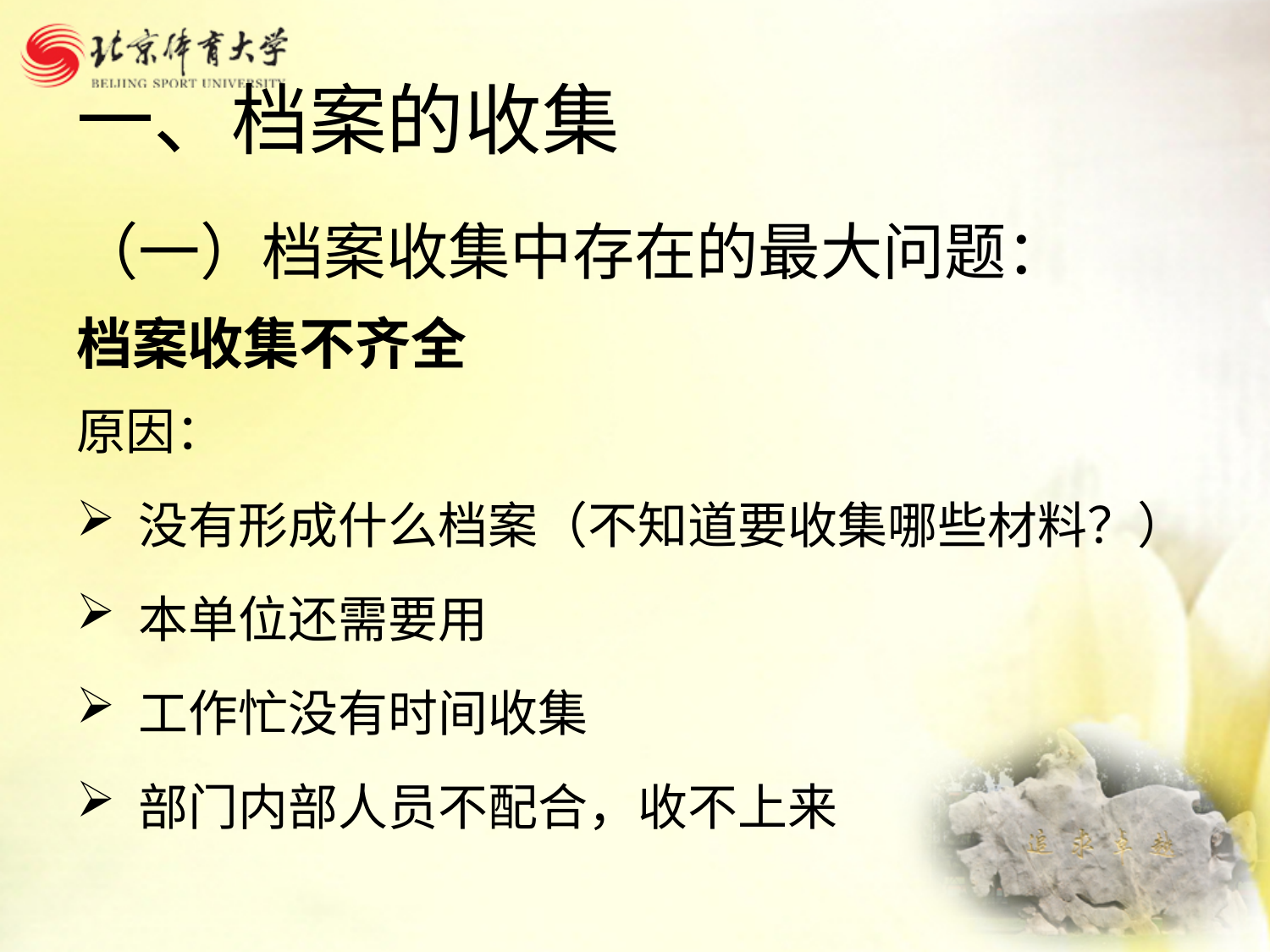

# 一、档案的收集
（一）档案收集中存在的最大问题：
档案收集不齐全
原因：
没有形成什么档案（不知道要收集哪些材料？）
本单位还需要用
工作忙没有时间收集
部门内部人员不配合，收不上来